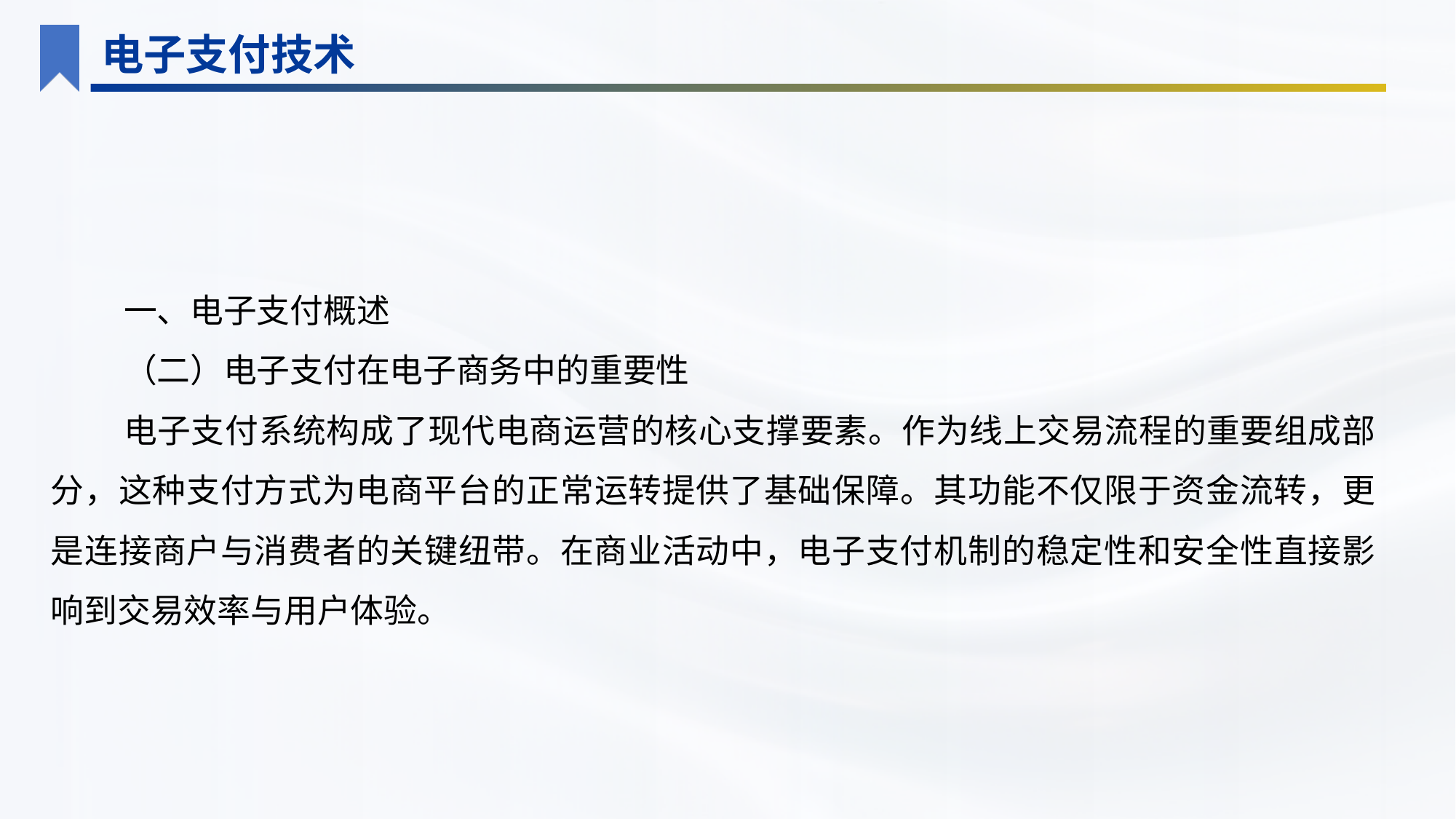

电子支付技术
一、电子支付概述
（二）电子支付在电子商务中的重要性
电子支付系统构成了现代电商运营的核心支撑要素。作为线上交易流程的重要组成部分，这种支付方式为电商平台的正常运转提供了基础保障。其功能不仅限于资金流转，更是连接商户与消费者的关键纽带。在商业活动中，电子支付机制的稳定性和安全性直接影响到交易效率与用户体验。